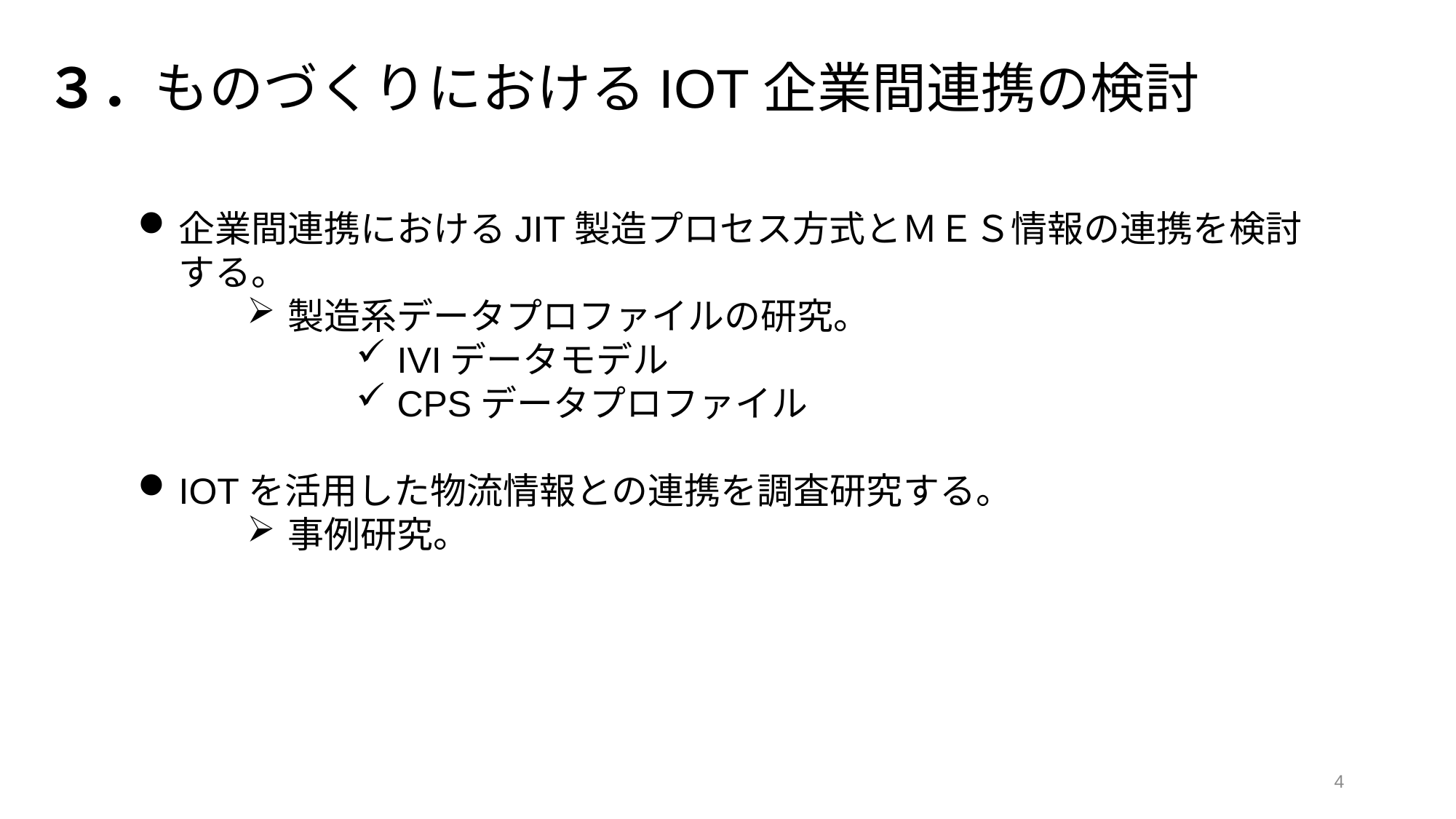

３．ものづくりにおけるIOT企業間連携の検討
企業間連携におけるJIT製造プロセス方式とＭＥＳ情報の連携を検討する。
製造系データプロファイルの研究。
IVIデータモデル
CPSデータプロファイル

IOTを活用した物流情報との連携を調査研究する。
事例研究。

4